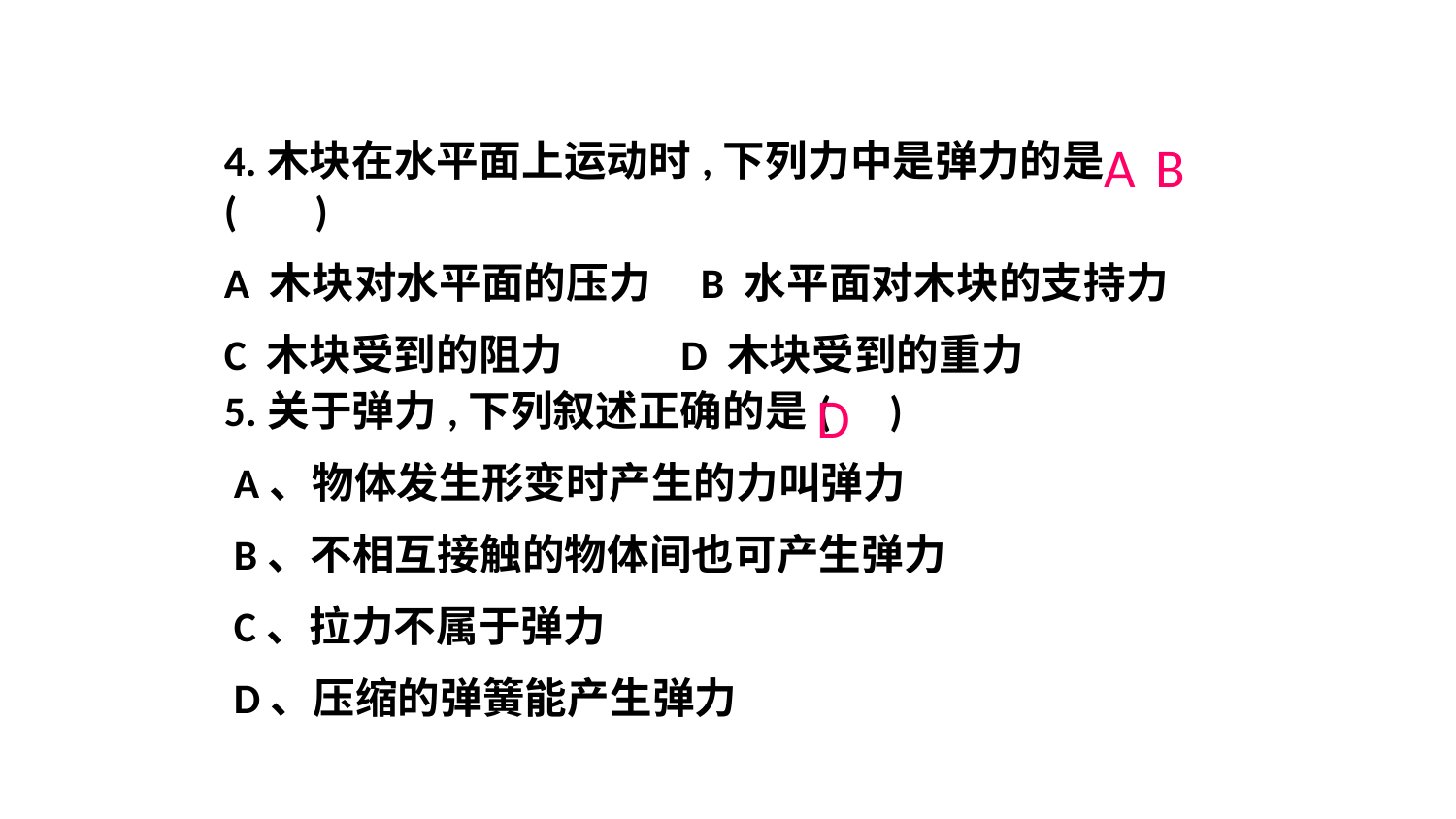

A
B
4.木块在水平面上运动时,下列力中是弹力的是(        )
A 木块对水平面的压力    B 水平面对木块的支持力
C 木块受到的阻力           D 木块受到的重力
5.关于弹力,下列叙述正确的是(      )
 A、物体发生形变时产生的力叫弹力
 B、不相互接触的物体间也可产生弹力
 C、拉力不属于弹力
 D、压缩的弹簧能产生弹力
D